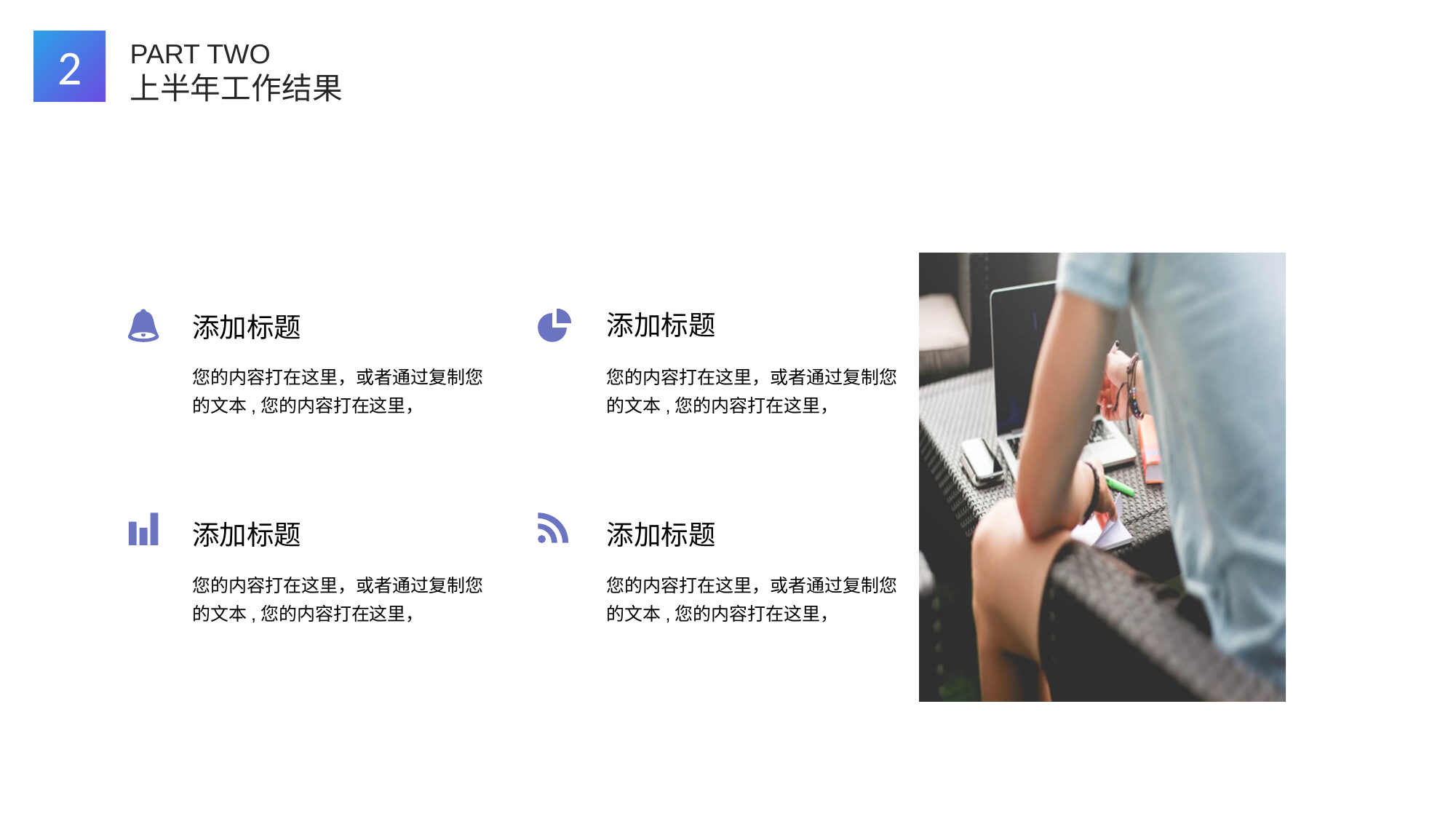

2
PART TWO
上半年工作结果

添加标题
添加标题

您的内容打在这里，或者通过复制您的文本,您的内容打在这里，
您的内容打在这里，或者通过复制您的文本,您的内容打在这里，
添加标题
添加标题

您的内容打在这里，或者通过复制您的文本,您的内容打在这里，
您的内容打在这里，或者通过复制您的文本,您的内容打在这里，